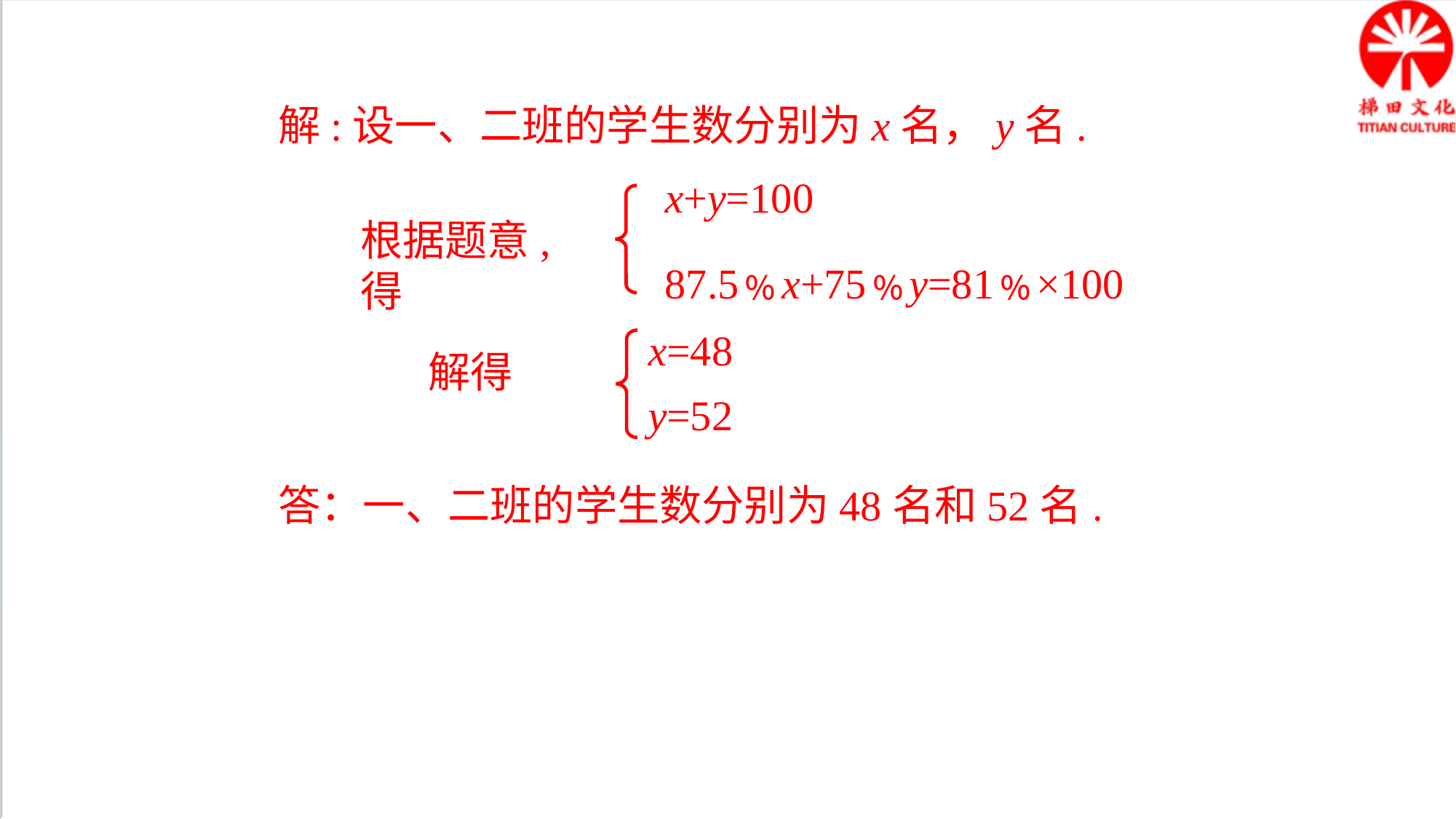

解:设一、二班的学生数分别为x名，y名.
x+y=100

87.5﹪x+75﹪y=81﹪×100
根据题意,得
x=48

y=52
解得
答：一、二班的学生数分别为48名和52名.